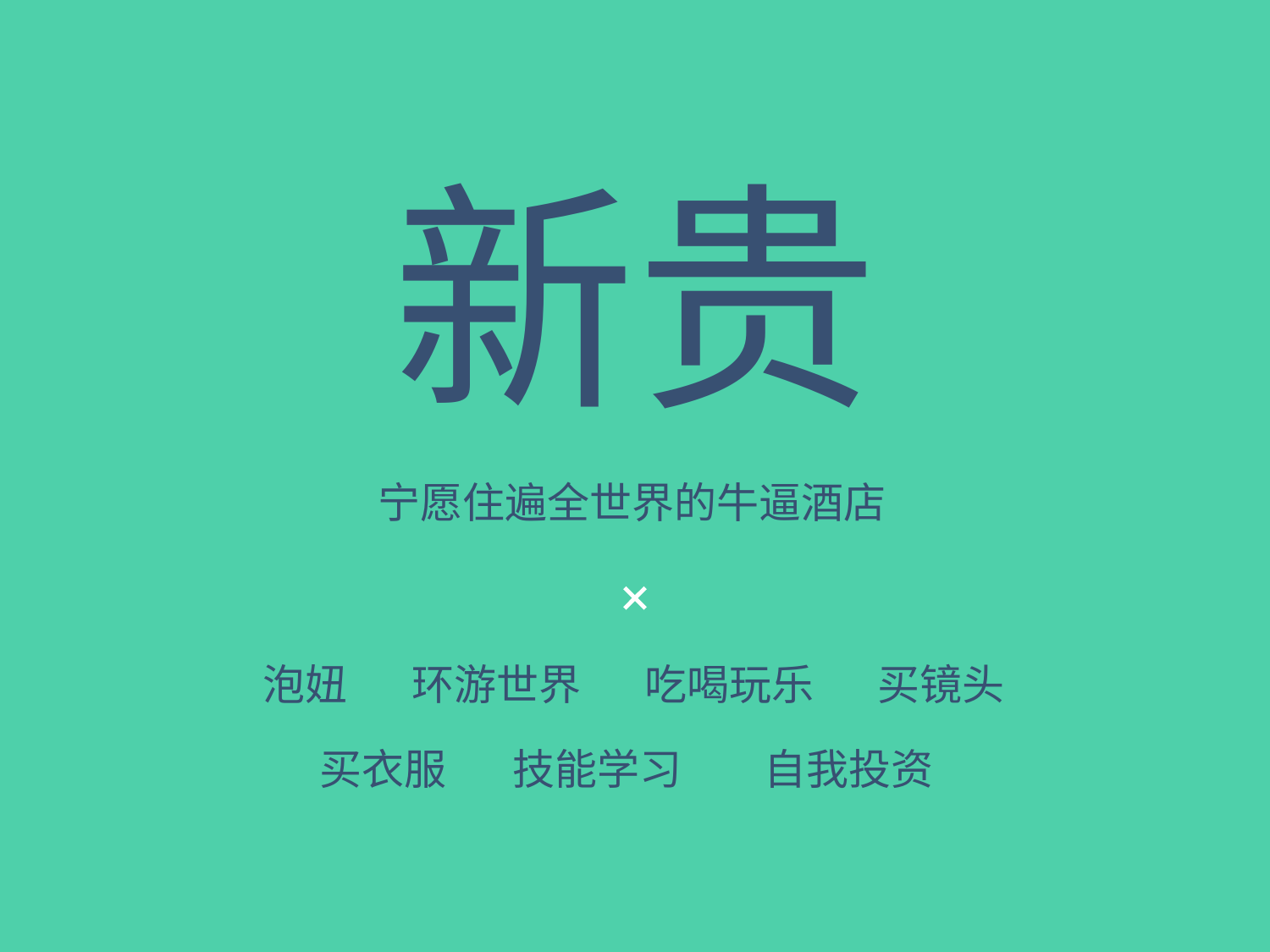

新贵

宁愿住遍全世界的牛逼酒店

泡妞
环游世界
吃喝玩乐
买镜头
买衣服
技能学习
自我投资